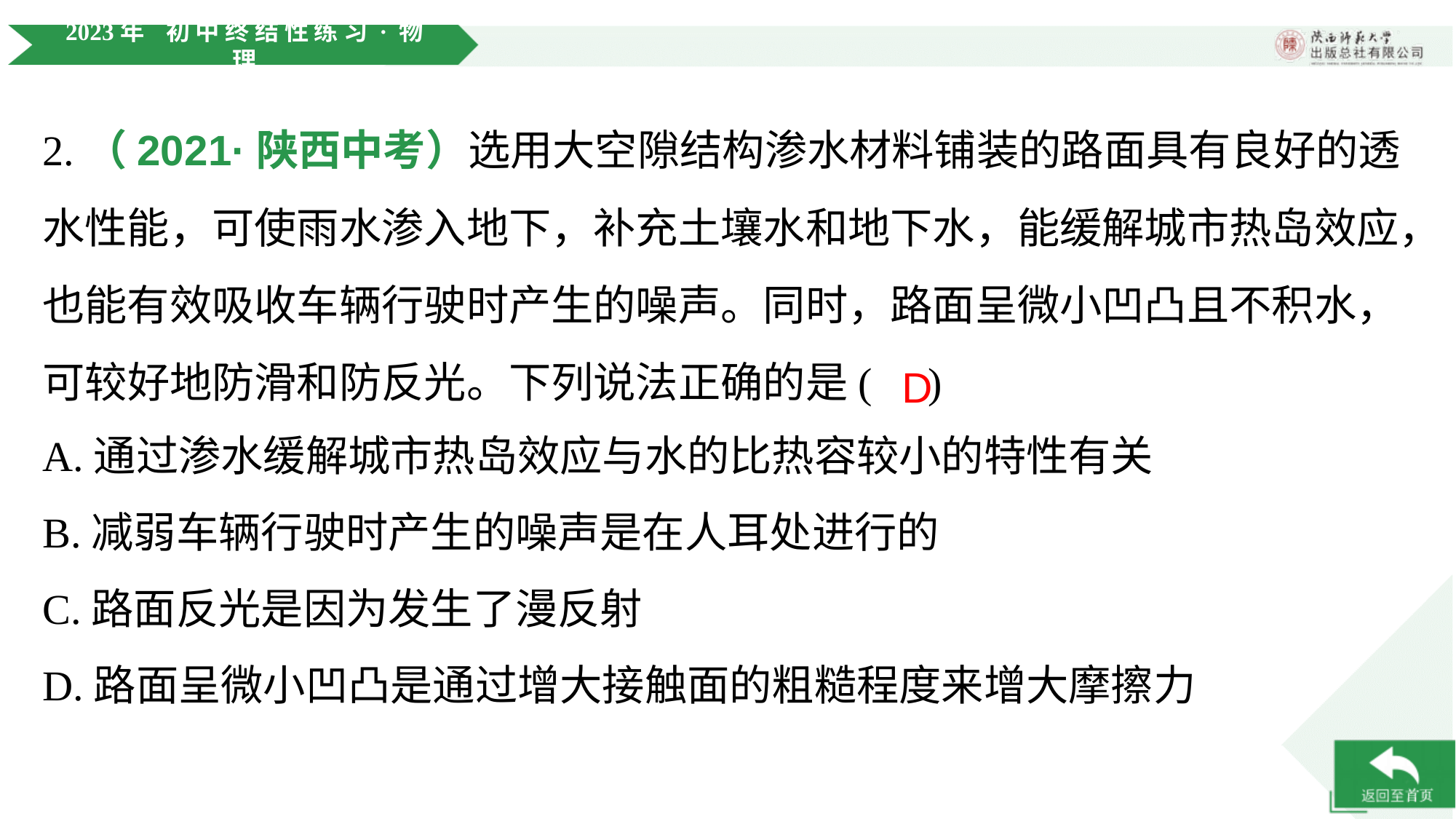

2.（2021·陕西中考）选用大空隙结构渗水材料铺装的路面具有良好的透
水性能，可使雨水渗入地下，补充土壤水和地下水，能缓解城市热岛效应，
也能有效吸收车辆行驶时产生的噪声。同时，路面呈微小凹凸且不积水，
可较好地防滑和防反光。下列说法正确的是(     )
D
A.通过渗水缓解城市热岛效应与水的比热容较小的特性有关
B.减弱车辆行驶时产生的噪声是在人耳处进行的
C.路面反光是因为发生了漫反射
D.路面呈微小凹凸是通过增大接触面的粗糙程度来增大摩擦力